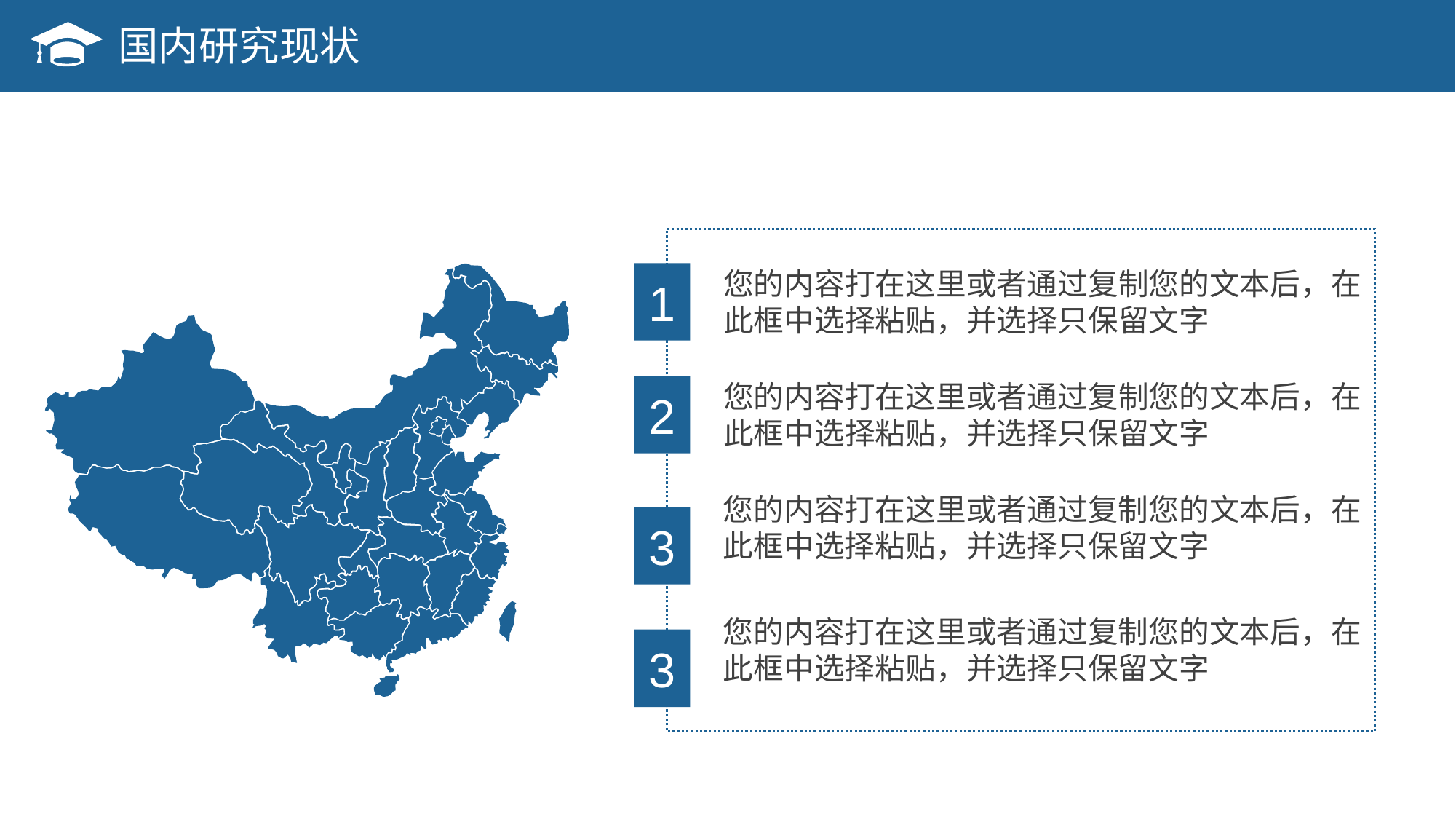

国内研究现状

您的内容打在这里或者通过复制您的文本后，在此框中选择粘贴，并选择只保留文字
1

您的内容打在这里或者通过复制您的文本后，在此框中选择粘贴，并选择只保留文字
2
您的内容打在这里或者通过复制您的文本后，在此框中选择粘贴，并选择只保留文字
3
您的内容打在这里或者通过复制您的文本后，在此框中选择粘贴，并选择只保留文字
3